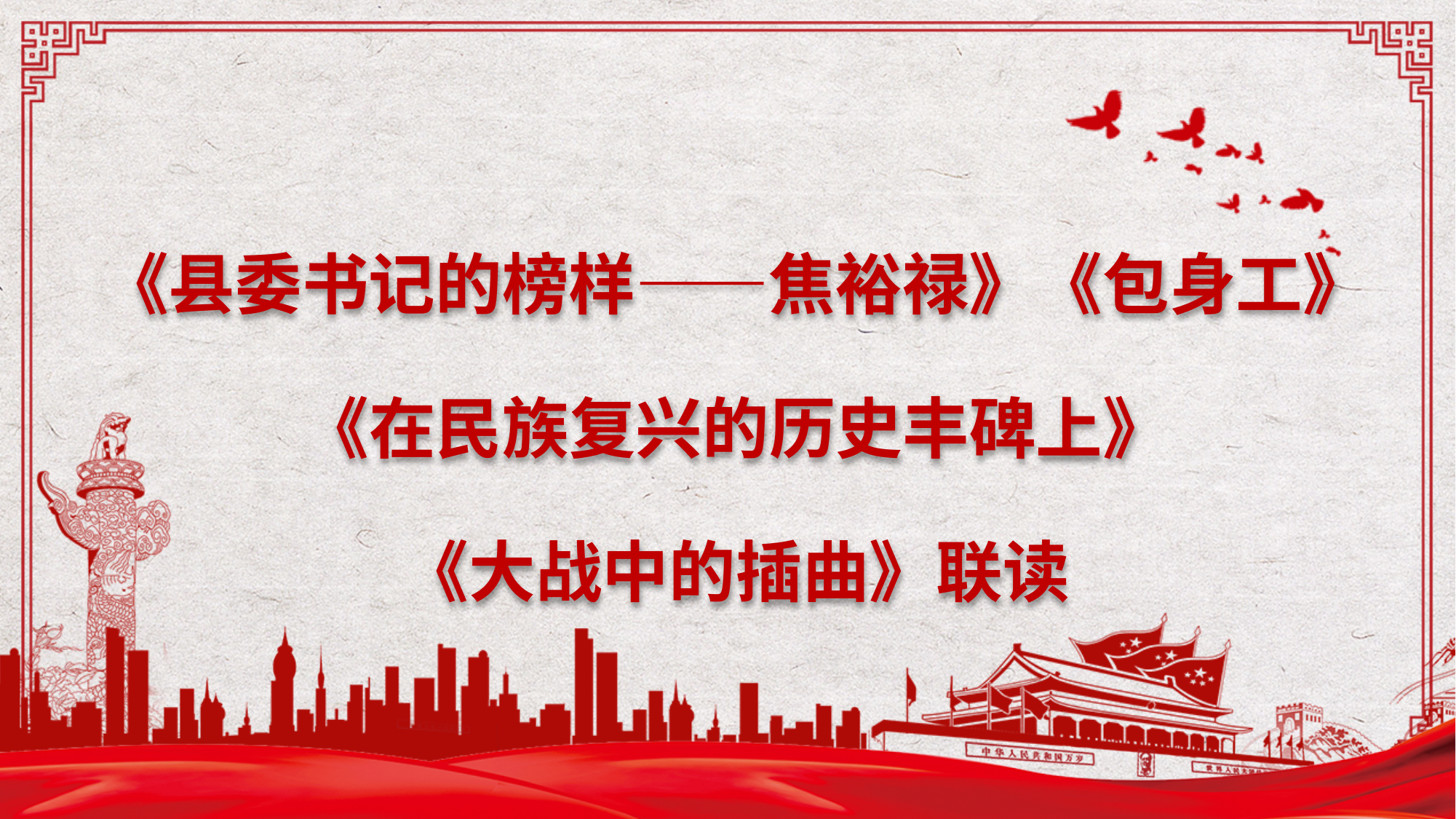

《县委书记的榜样——焦裕禄》《包身工》
《在民族复兴的历史丰碑上》
《大战中的插曲》联读